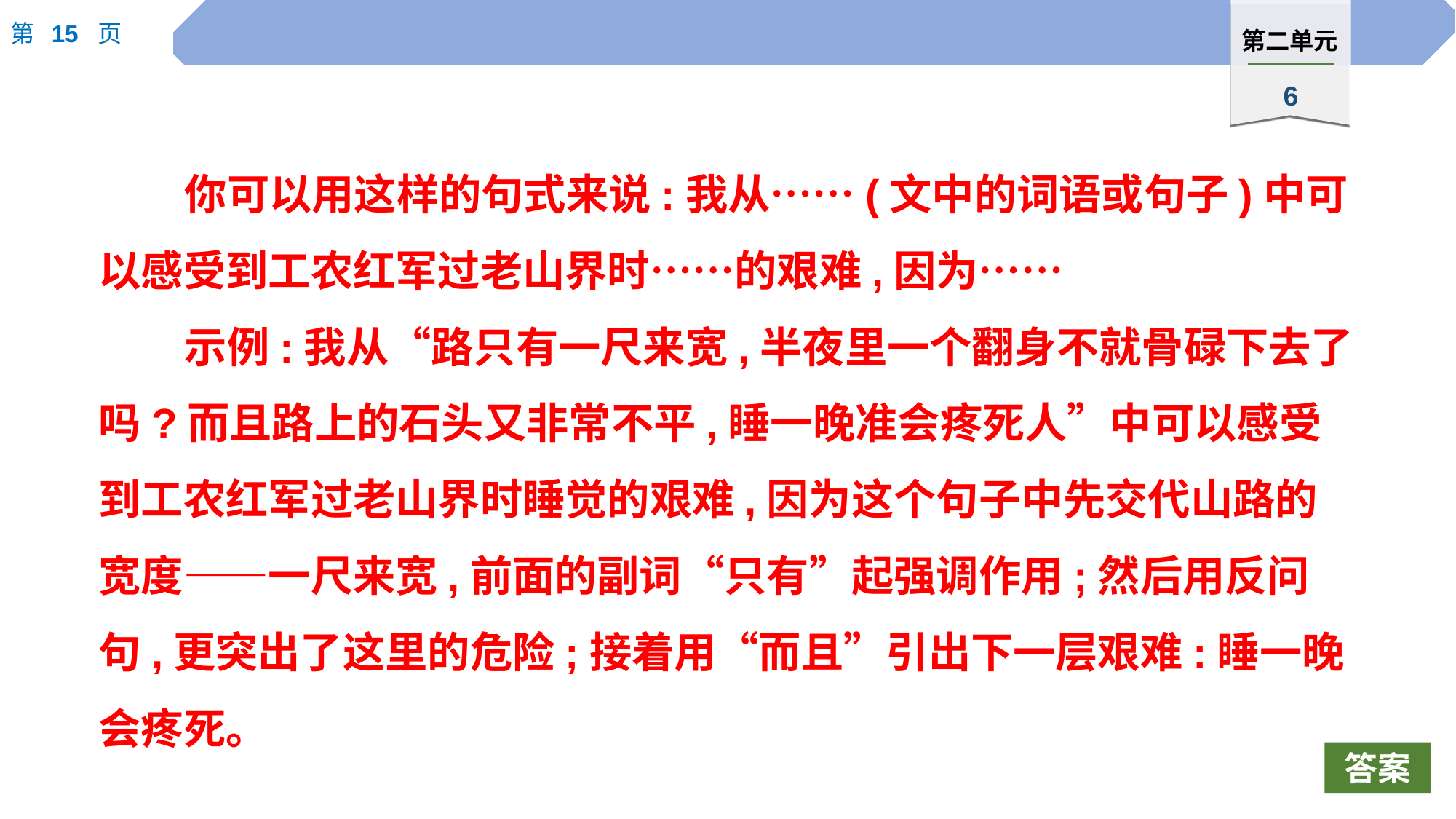

你可以用这样的句式来说:我从……(文中的词语或句子)中可以感受到工农红军过老山界时……的艰难,因为……
示例:我从“路只有一尺来宽,半夜里一个翻身不就骨碌下去了吗?而且路上的石头又非常不平,睡一晚准会疼死人”中可以感受到工农红军过老山界时睡觉的艰难,因为这个句子中先交代山路的宽度——一尺来宽,前面的副词“只有”起强调作用;然后用反问句,更突出了这里的危险;接着用“而且”引出下一层艰难:睡一晚会疼死。
答案